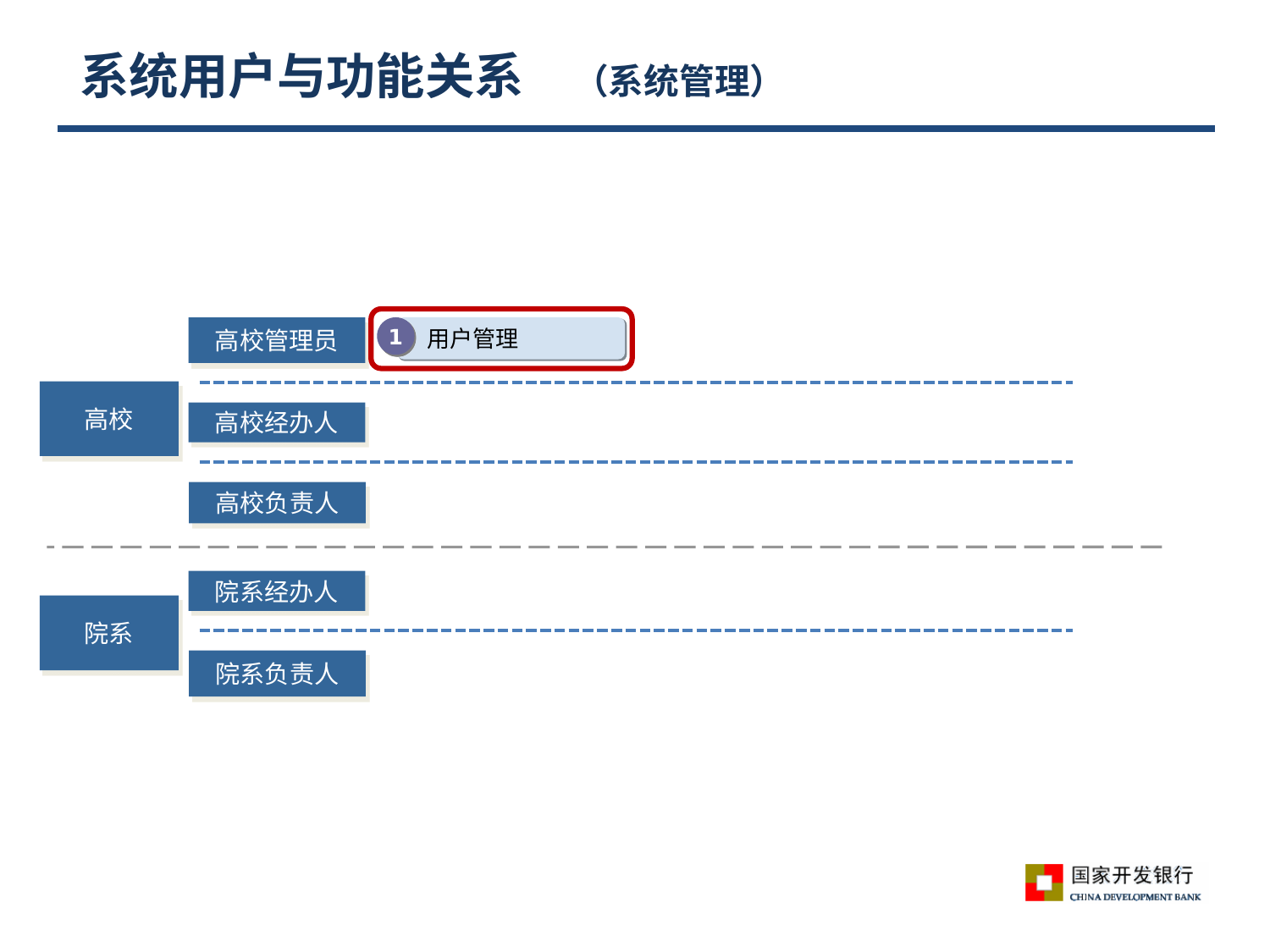

# 系统用户与功能关系　（系统管理）

高校管理员
1
  用户管理
高校
高校经办人
高校负责人

院系经办人
院系
院系负责人